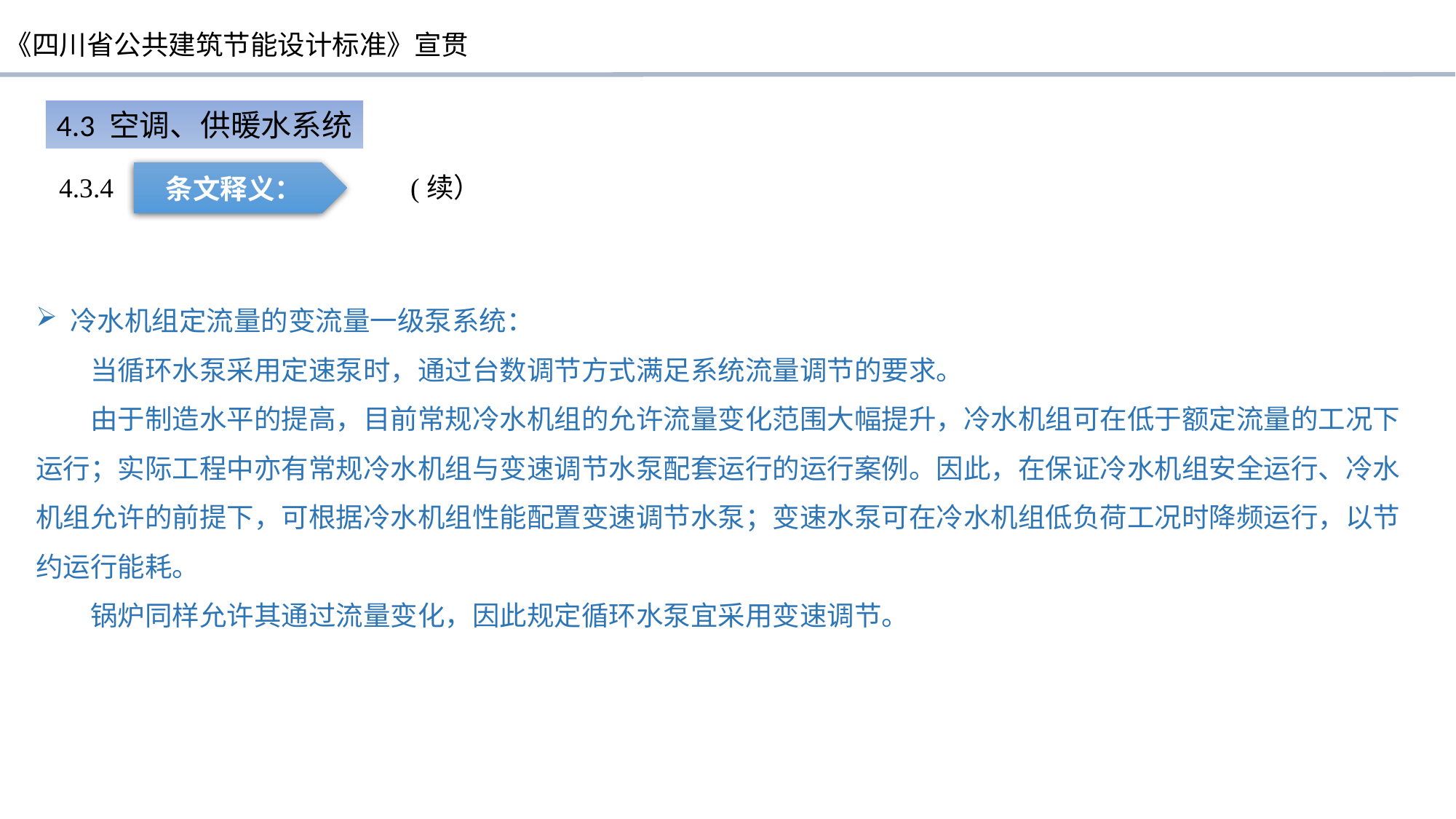

4.3 空调、供暖水系统
4.3.4                                           (续）
条文释义：
冷水机组定流量的变流量一级泵系统：
当循环水泵采用定速泵时，通过台数调节方式满足系统流量调节的要求。
由于制造水平的提高，目前常规冷水机组的允许流量变化范围大幅提升，冷水机组可在低于额定流量的工况下运行；实际工程中亦有常规冷水机组与变速调节水泵配套运行的运行案例。因此，在保证冷水机组安全运行、冷水机组允许的前提下，可根据冷水机组性能配置变速调节水泵；变速水泵可在冷水机组低负荷工况时降频运行，以节约运行能耗。
锅炉同样允许其通过流量变化，因此规定循环水泵宜采用变速调节。